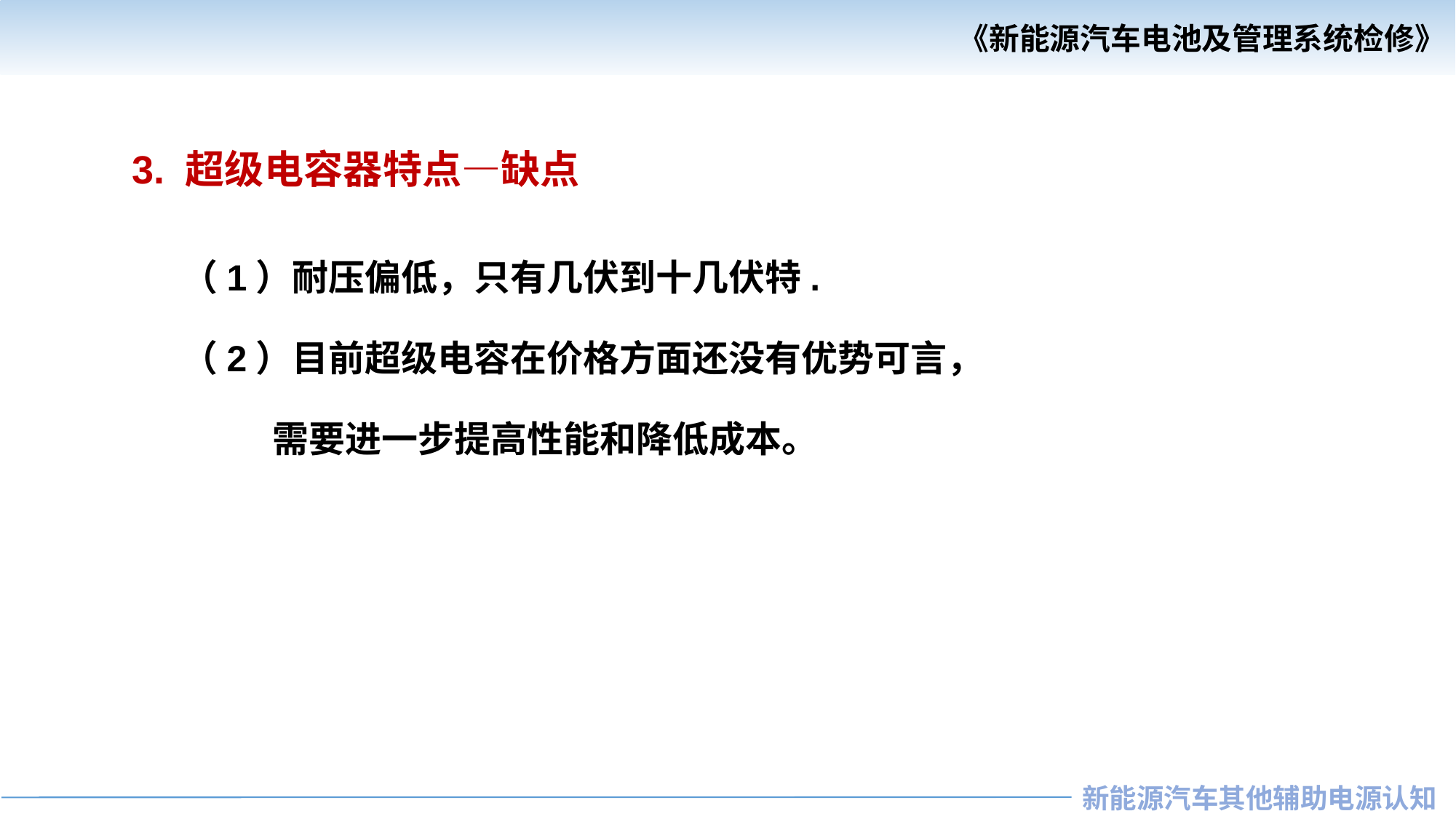

3. 超级电容器特点—缺点
（1）耐压偏低，只有几伏到十几伏特.
（2）目前超级电容在价格方面还没有优势可言，
          需要进一步提高性能和降低成本。